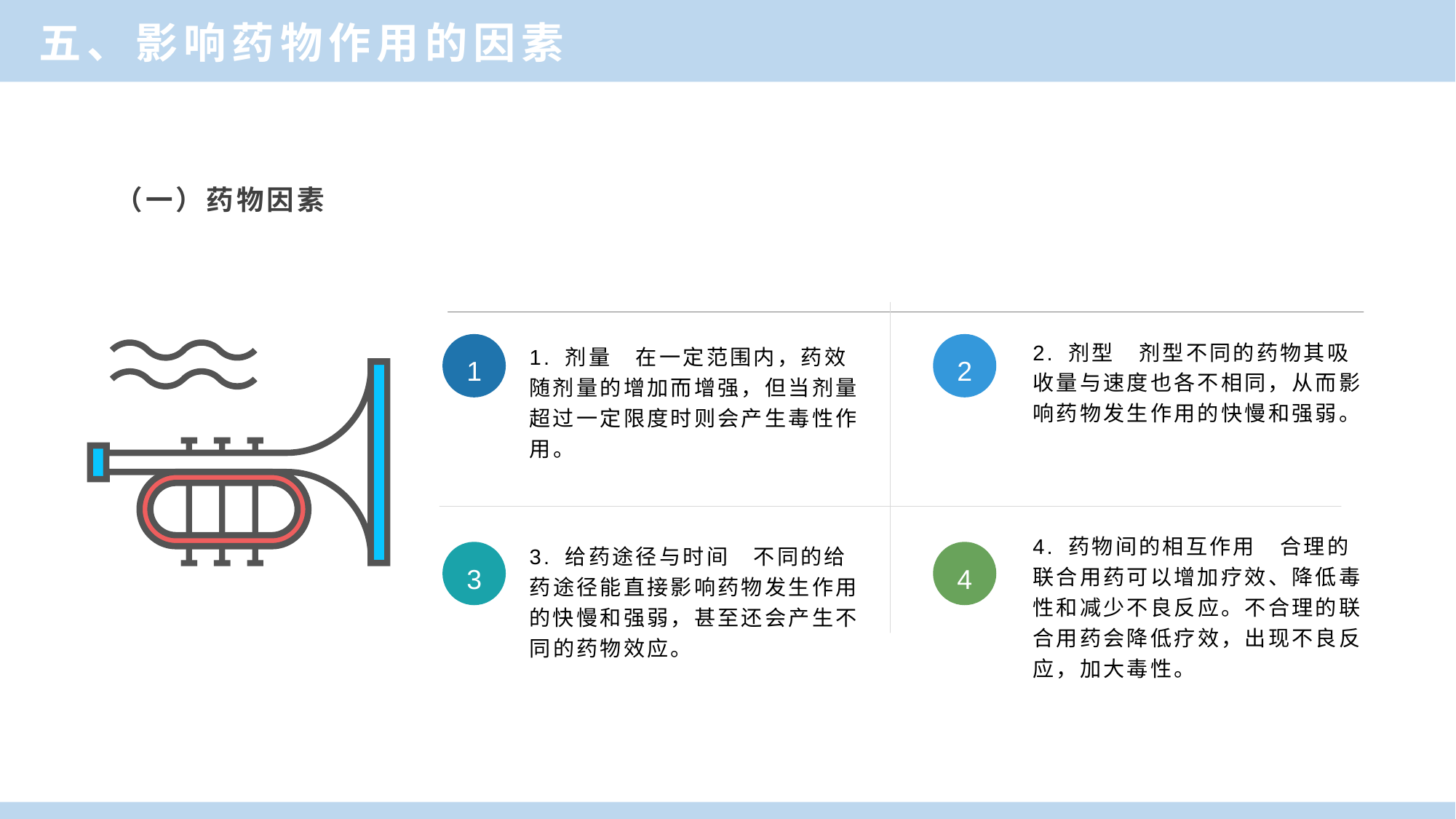

五、影响药物作用的因素
（一）药物因素
1
2
2. 剂型　剂型不同的药物其吸收量与速度也各不相同，从而影响药物发生作用的快慢和强弱。

1. 剂量　在一定范围内，药效随剂量的增加而增强，但当剂量超过一定限度时则会产生毒性作用。

4. 药物间的相互作用　合理的联合用药可以增加疗效、降低毒性和减少不良反应。不合理的联合用药会降低疗效，出现不良反应，加大毒性。
3. 给药途径与时间　不同的给药途径能直接影响药物发生作用的快慢和强弱，甚至还会产生不同的药物效应。
3
4